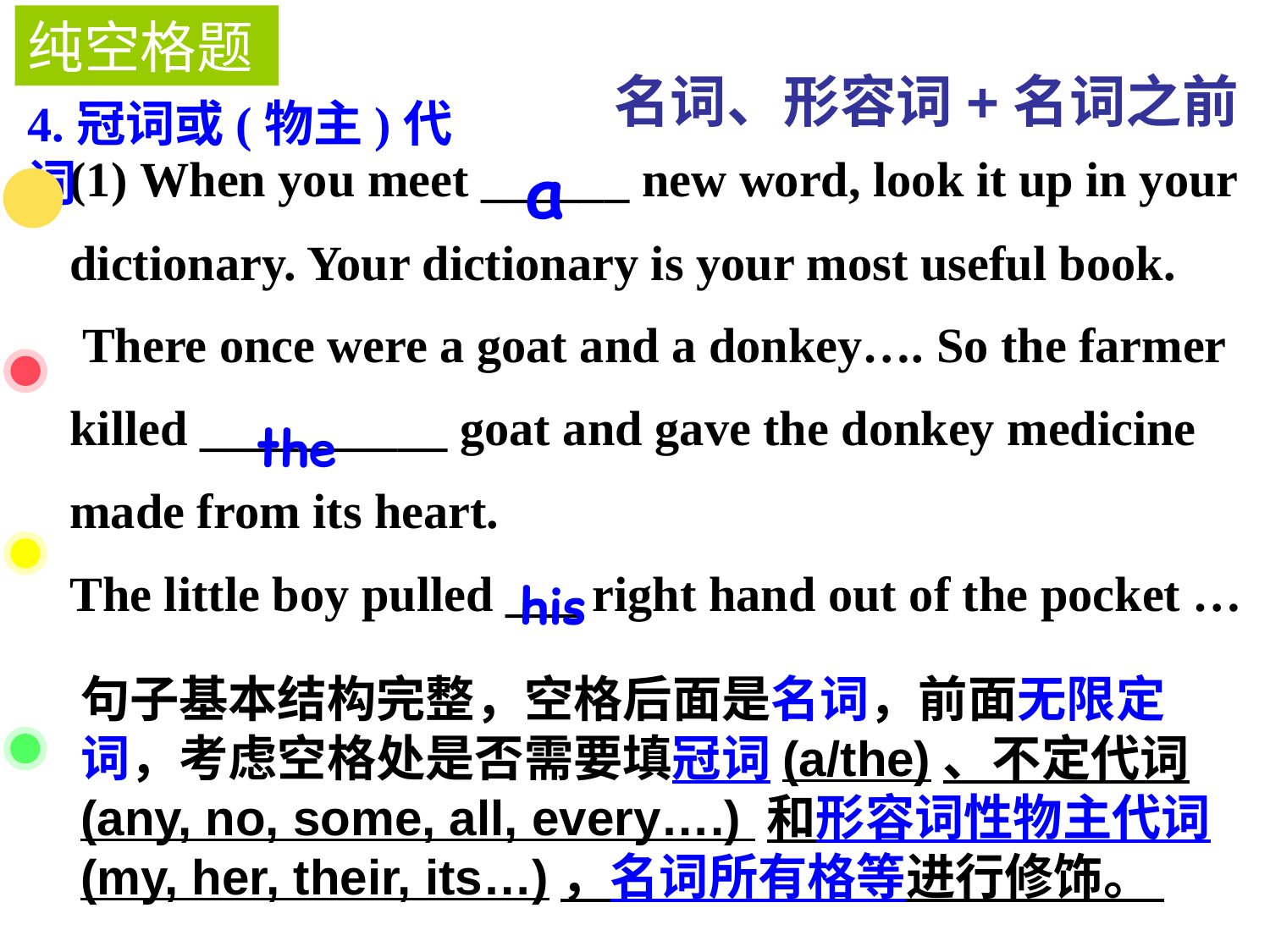

纯空格题

(1) When you meet ______ new word, look it up in your dictionary. Your dictionary is your most useful book.
 There once were a goat and a donkey…. So the farmer killed __________ goat and gave the donkey medicine made from its heart.
The little boy pulled ___ right hand out of the pocket …
4.冠词或(物主)代词
 名词、形容词+名词之前
a

 the

 his
句子基本结构完整，空格后面是名词，前面无限定词，考虑空格处是否需要填冠词(a/the)、不定代词(any, no, some, all, every….) 和形容词性物主代词(my, her, their, its…)，名词所有格等进行修饰。